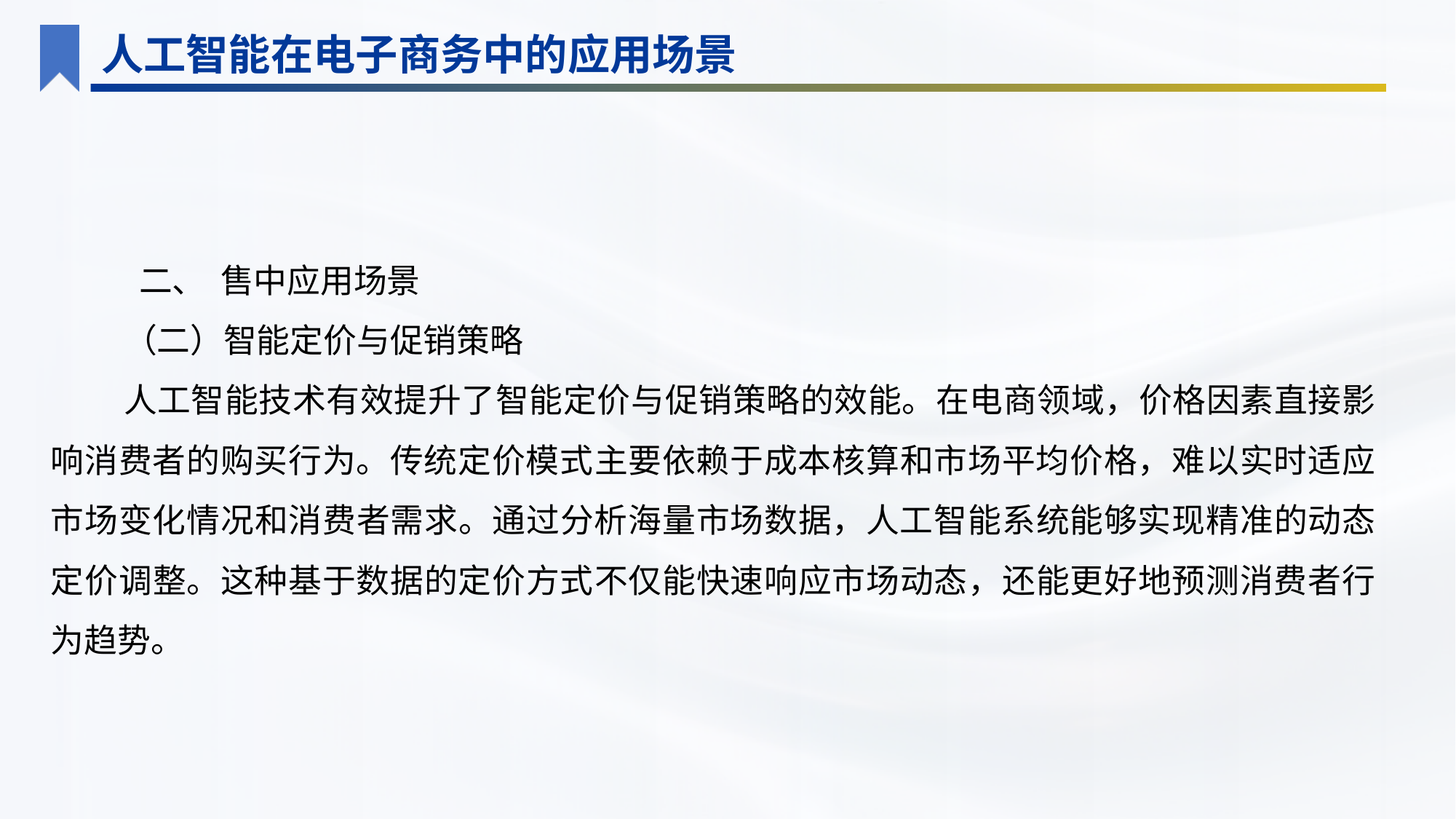

人工智能在电子商务中的应用场景
 二、  售中应用场景
（二）智能定价与促销策略
人工智能技术有效提升了智能定价与促销策略的效能。在电商领域，价格因素直接影响消费者的购买行为。传统定价模式主要依赖于成本核算和市场平均价格，难以实时适应市场变化情况和消费者需求。通过分析海量市场数据，人工智能系统能够实现精准的动态定价调整。这种基于数据的定价方式不仅能快速响应市场动态，还能更好地预测消费者行为趋势。